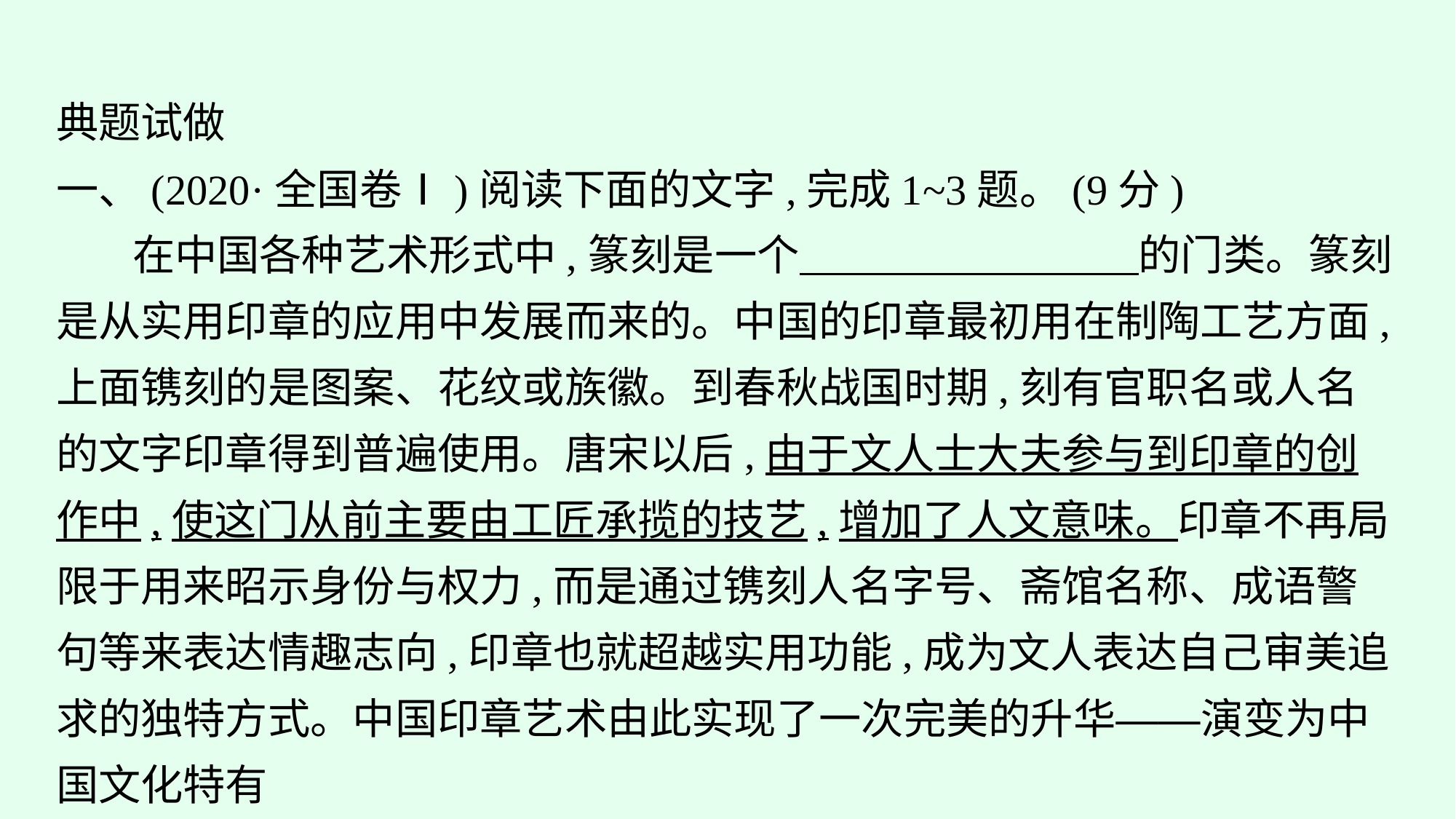

典题试做
一、(2020·全国卷Ⅰ)阅读下面的文字,完成1~3题。(9分)
       在中国各种艺术形式中,篆刻是一个　　　　　　　　的门类。篆刻是从实用印章的应用中发展而来的。中国的印章最初用在制陶工艺方面,上面镌刻的是图案、花纹或族徽。到春秋战国时期,刻有官职名或人名的文字印章得到普遍使用。唐宋以后,由于文人士大夫参与到印章的创作中,使这门从前主要由工匠承揽的技艺,增加了人文意味。印章不再局限于用来昭示身份与权力,而是通过镌刻人名字号、斋馆名称、成语警句等来表达情趣志向,印章也就超越实用功能,成为文人表达自己审美追求的独特方式。中国印章艺术由此实现了一次完美的升华——演变为中国文化特有